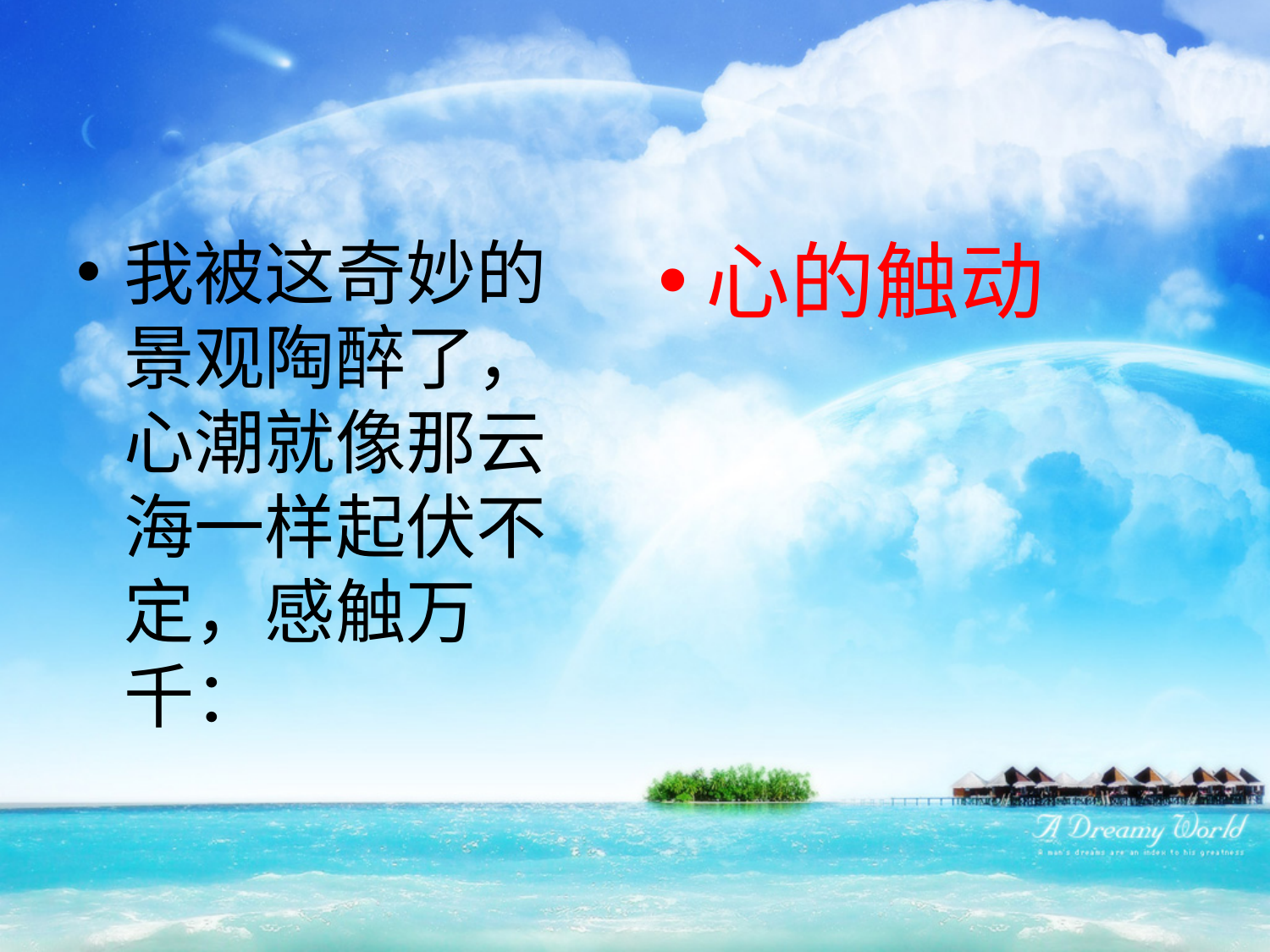

#
我被这奇妙的景观陶醉了，心潮就像那云海一样起伏不定，感触万千：
心的触动